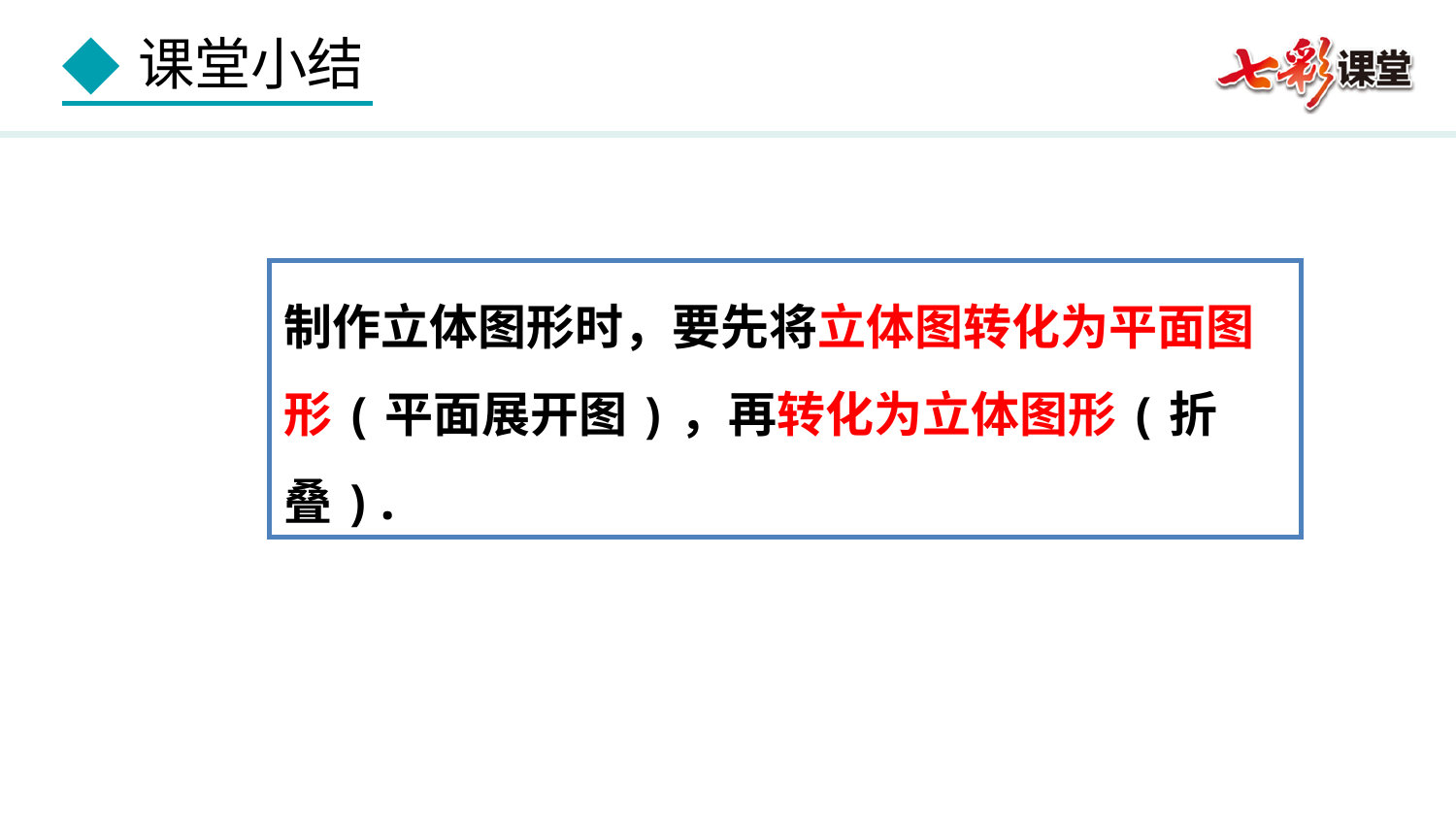

制作立体图形时，要先将立体图转化为平面图形(平面展开图)，再转化为立体图形(折叠).